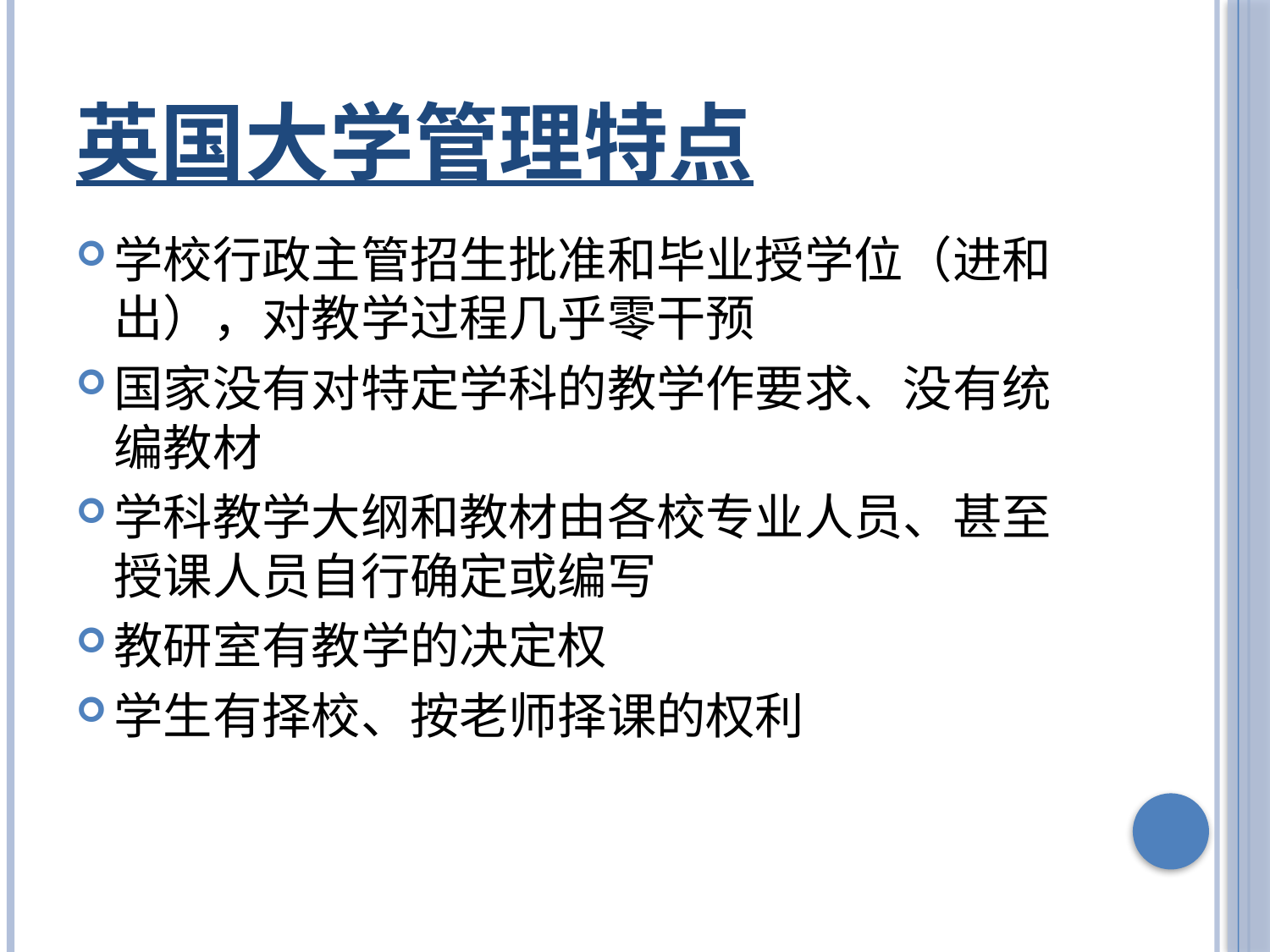

# 英国大学管理特点
学校行政主管招生批准和毕业授学位（进和出），对教学过程几乎零干预
国家没有对特定学科的教学作要求、没有统编教材
学科教学大纲和教材由各校专业人员、甚至授课人员自行确定或编写
教研室有教学的决定权
学生有择校、按老师择课的权利